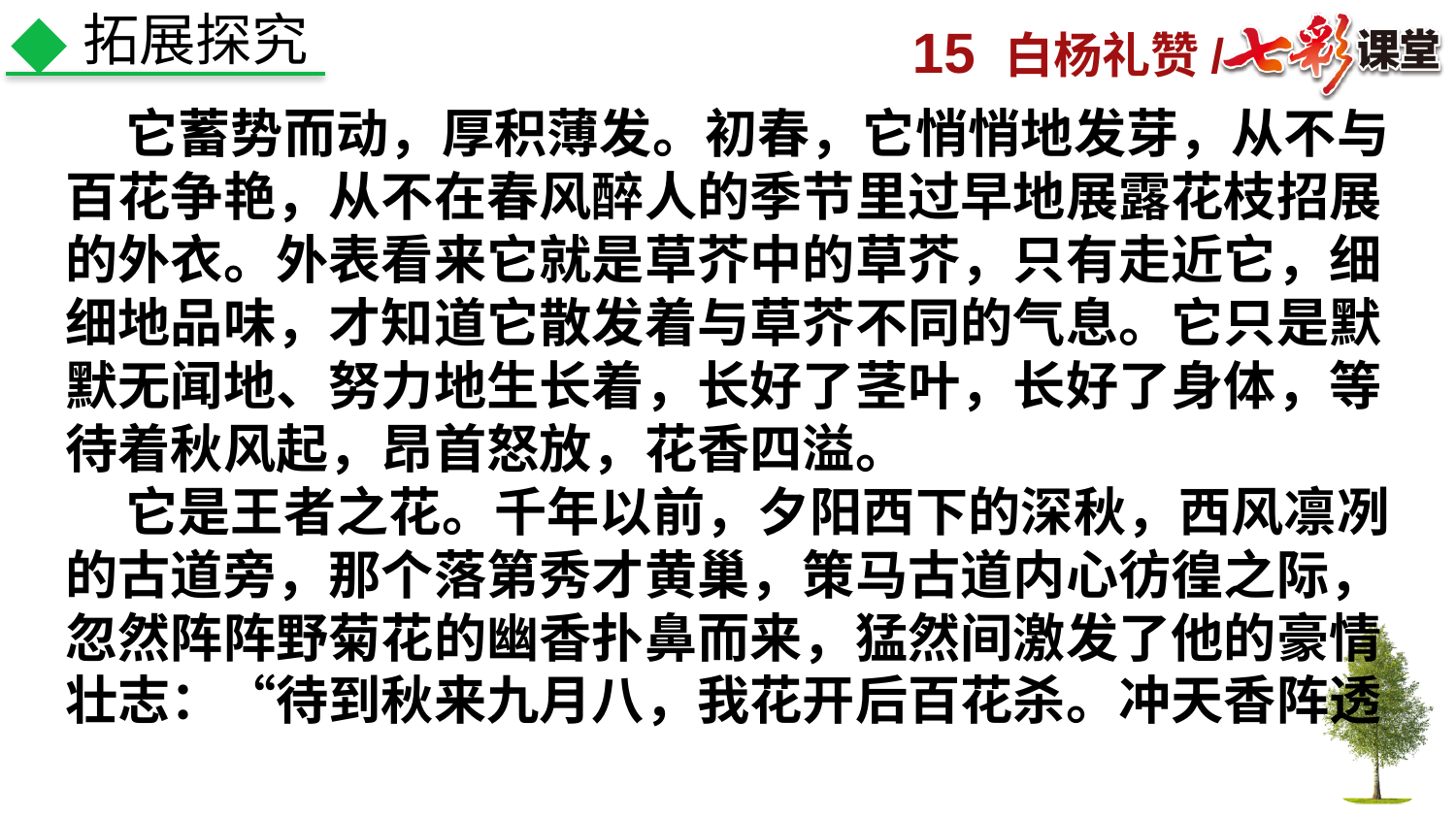

拓展探究

    它蓄势而动，厚积薄发。初春，它悄悄地发芽，从不与百花争艳，从不在春风醉人的季节里过早地展露花枝招展的外衣。外表看来它就是草芥中的草芥，只有走近它，细细地品味，才知道它散发着与草芥不同的气息。它只是默默无闻地、努力地生长着，长好了茎叶，长好了身体，等待着秋风起，昂首怒放，花香四溢。
    它是王者之花。千年以前，夕阳西下的深秋，西风凛冽的古道旁，那个落第秀才黄巢，策马古道内心彷徨之际，忽然阵阵野菊花的幽香扑鼻而来，猛然间激发了他的豪情壮志：“待到秋来九月八，我花开后百花杀。冲天香阵透